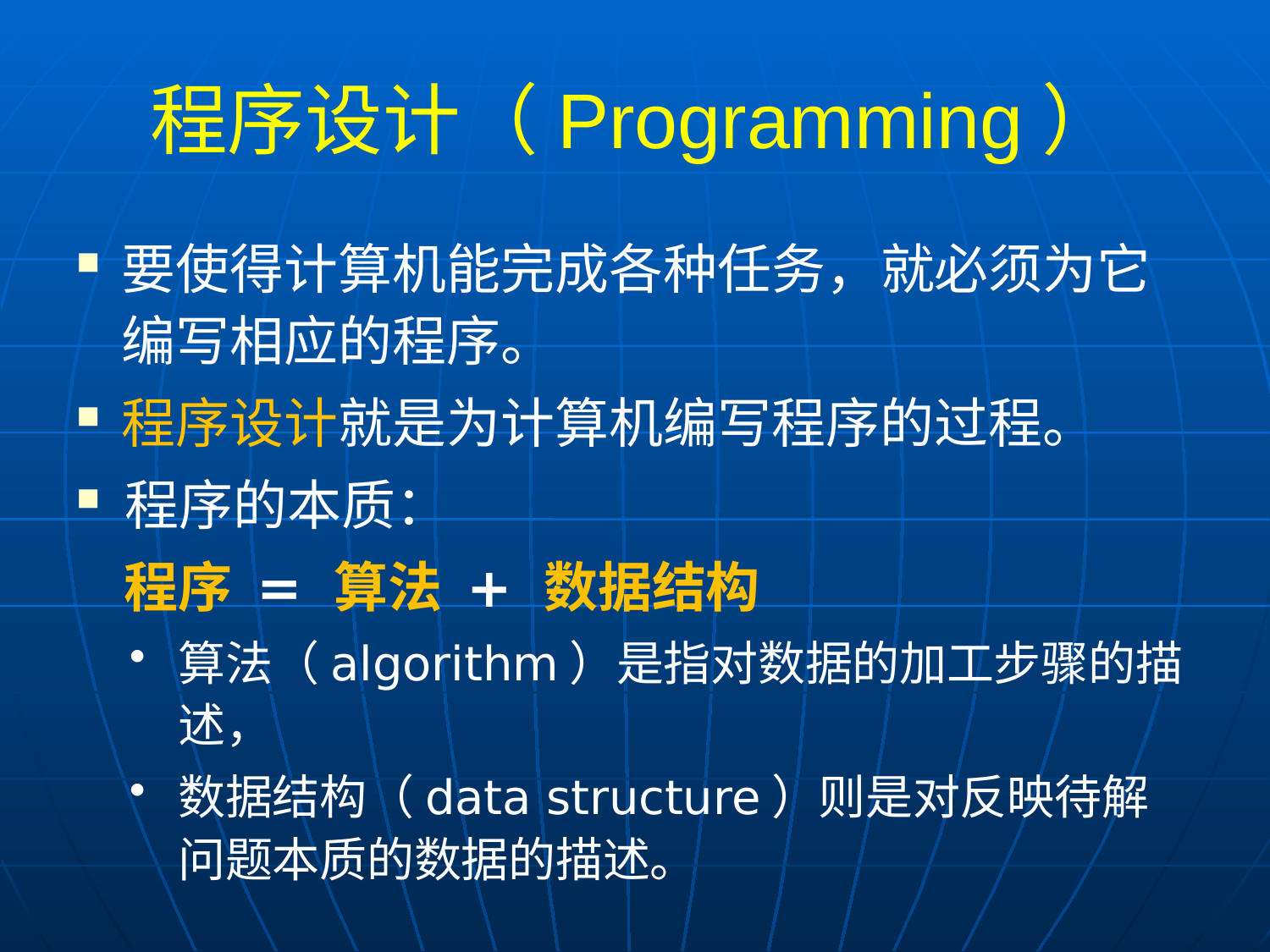

# 程序设计（Programming）
要使得计算机能完成各种任务，就必须为它编写相应的程序。
程序设计就是为计算机编写程序的过程。
程序的本质：
		程序 = 算法 + 数据结构
算法（algorithm）是指对数据的加工步骤的描述，
数据结构（data structure）则是对反映待解问题本质的数据的描述。